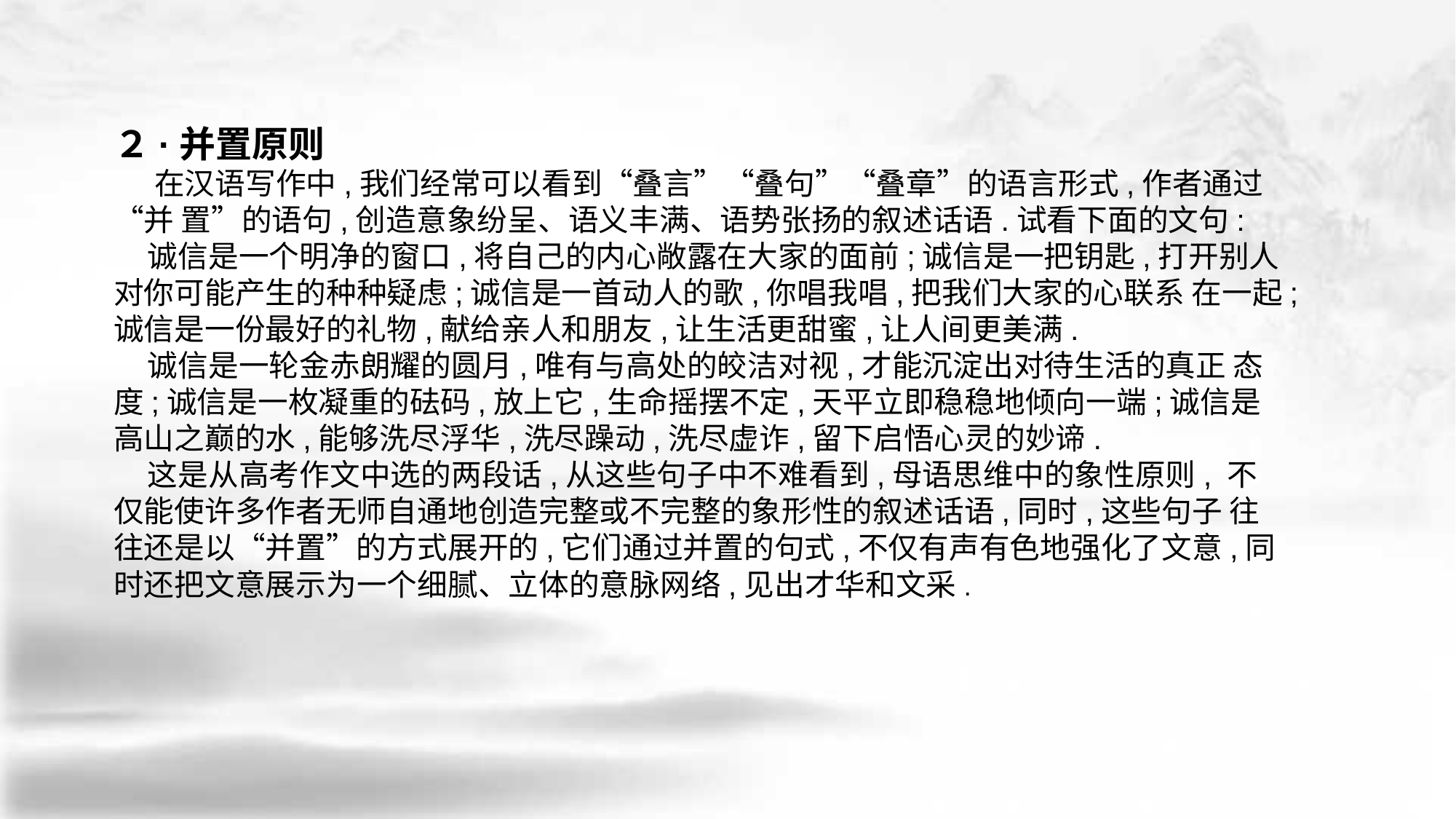

２·并置原则
     在汉语写作中,我们经常可以看到“叠言”“叠句”“叠章”的语言形式,作者通过“并 置”的语句,创造意象纷呈、语义丰满、语势张扬的叙述话语.试看下面的文句:
    诚信是一个明净的窗口,将自己的内心敞露在大家的面前;诚信是一把钥匙,打开别人对你可能产生的种种疑虑;诚信是一首动人的歌,你唱我唱,把我们大家的心联系 在一起;
诚信是一份最好的礼物,献给亲人和朋友,让生活更甜蜜,让人间更美满.
    诚信是一轮金赤朗耀的圆月,唯有与高处的皎洁对视,才能沉淀出对待生活的真正 态度;诚信是一枚凝重的砝码,放上它,生命摇摆不定,天平立即稳稳地倾向一端;诚信是 高山之巅的水,能够洗尽浮华,洗尽躁动,洗尽虚诈,留下启悟心灵的妙谛.
    这是从高考作文中选的两段话,从这些句子中不难看到,母语思维中的象性原则, 不仅能使许多作者无师自通地创造完整或不完整的象形性的叙述话语,同时,这些句子 往往还是以“并置”的方式展开的,它们通过并置的句式,不仅有声有色地强化了文意,同 时还把文意展示为一个细腻、立体的意脉网络,见出才华和文采.